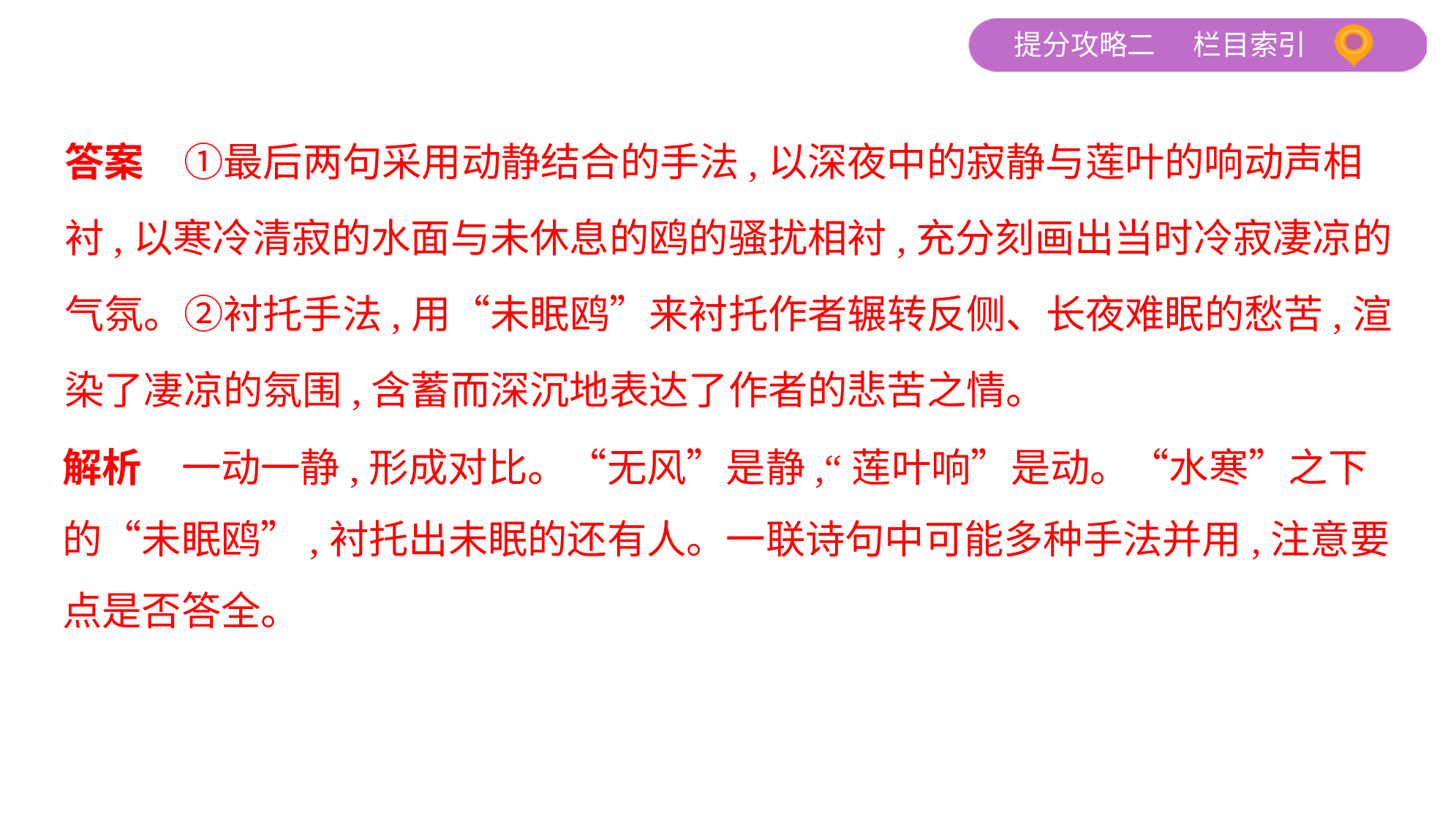

答案　①最后两句采用动静结合的手法,以深夜中的寂静与莲叶的响动声相
衬,以寒冷清寂的水面与未休息的鸥的骚扰相衬,充分刻画出当时冷寂凄凉的
气氛。②衬托手法,用“未眠鸥”来衬托作者辗转反侧、长夜难眠的愁苦,渲
染了凄凉的氛围,含蓄而深沉地表达了作者的悲苦之情。
解析　一动一静,形成对比。“无风”是静,“莲叶响”是动。“水寒”之下
的“未眠鸥”,衬托出未眠的还有人。一联诗句中可能多种手法并用,注意要
点是否答全。